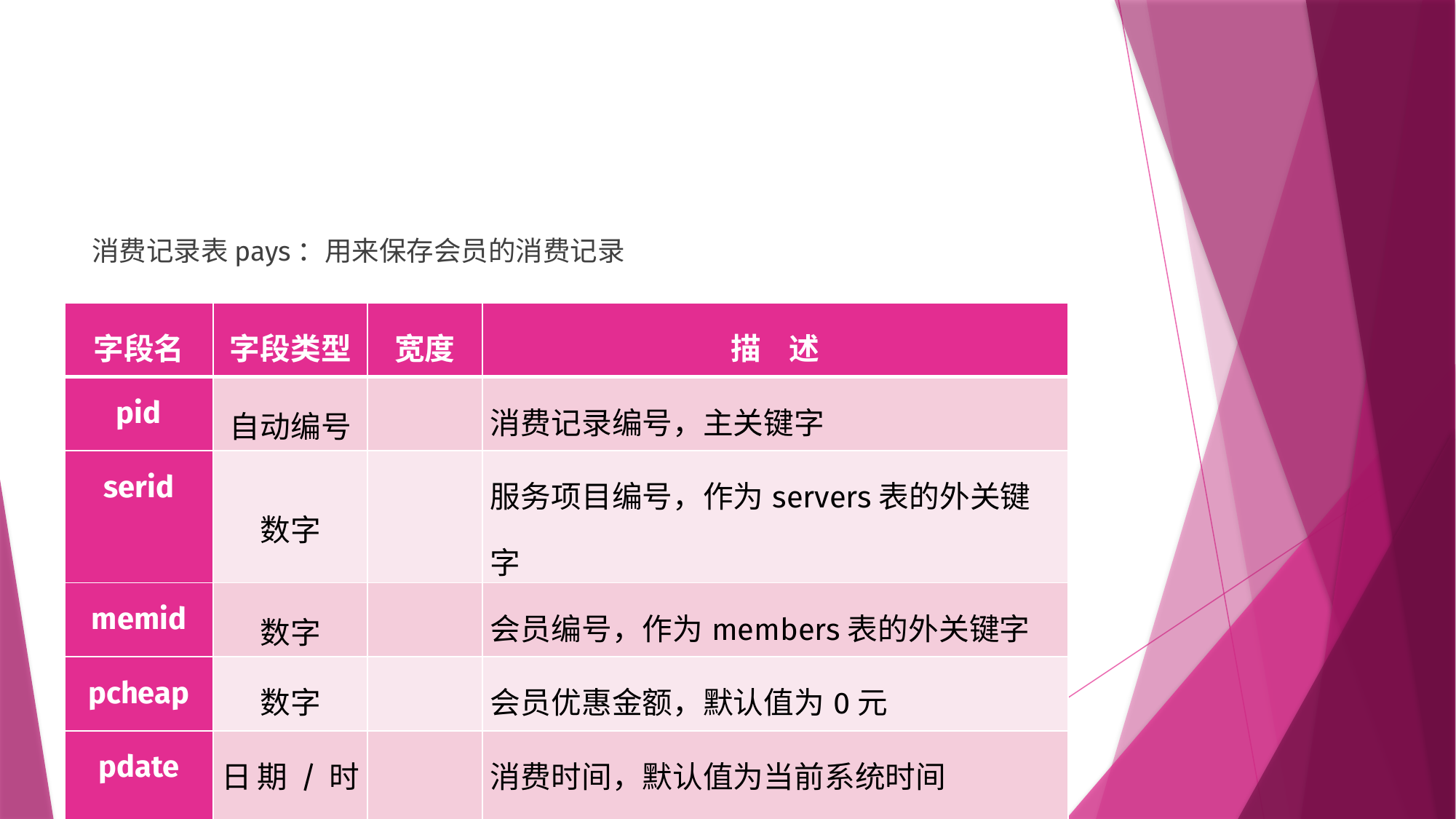

#
消费记录表pays：用来保存会员的消费记录
| 字段名 | 字段类型 | 宽度 | 描 述 |
| --- | --- | --- | --- |
| pid | 自动编号 |  | 消费记录编号，主关键字 |
| serid | 数字 |  | 服务项目编号，作为servers表的外关键字 |
| memid | 数字 |  | 会员编号，作为members表的外关键字 |
| pcheap | 数字 |  | 会员优惠金额，默认值为0元 |
| pdate | 日期/时间 |  | 消费时间，默认值为当前系统时间 |